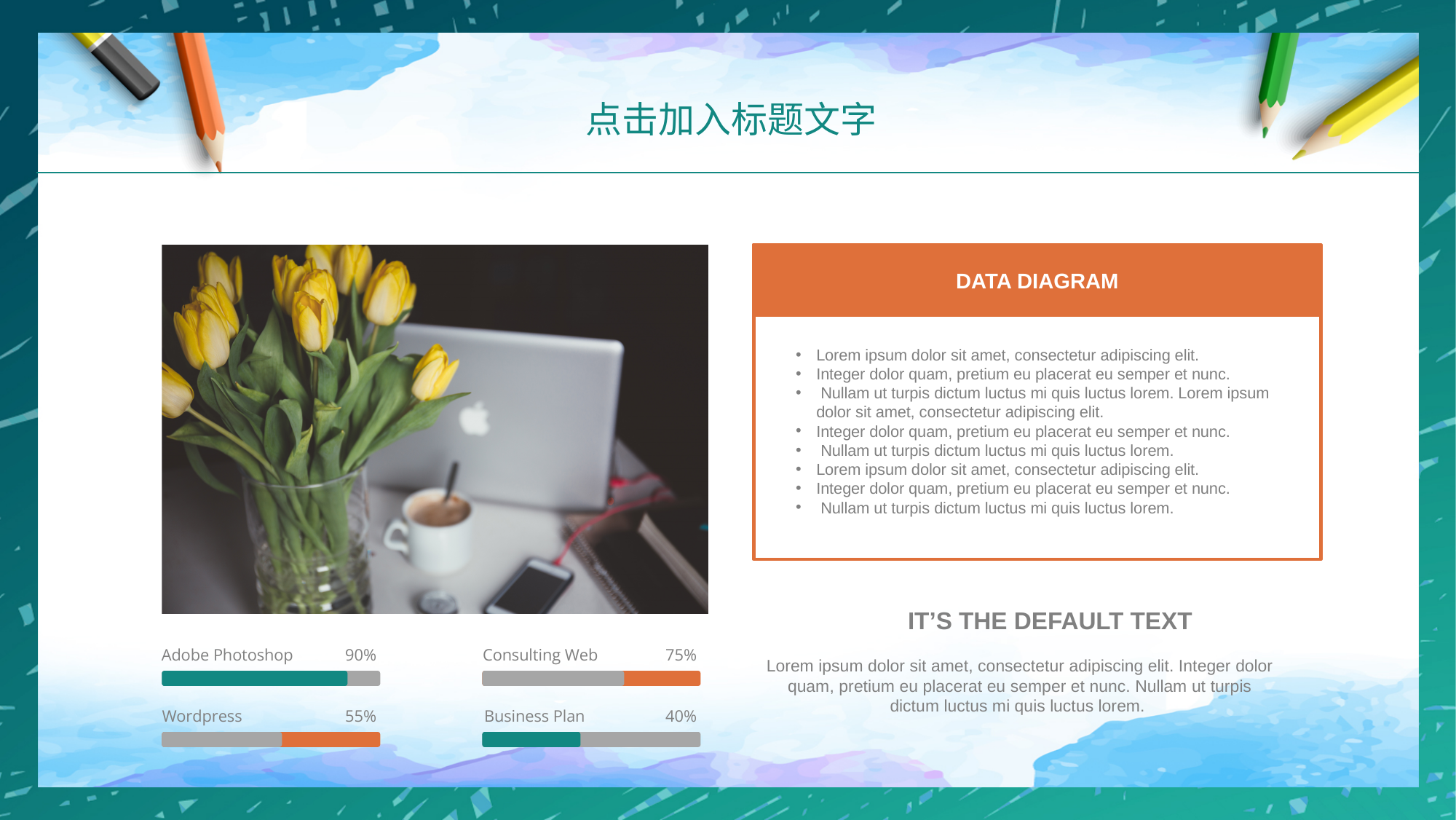

点击加入标题文字

DATA DIAGRAM
Lorem ipsum dolor sit amet, consectetur adipiscing elit.
Integer dolor quam, pretium eu placerat eu semper et nunc.
 Nullam ut turpis dictum luctus mi quis luctus lorem. Lorem ipsum dolor sit amet, consectetur adipiscing elit.
Integer dolor quam, pretium eu placerat eu semper et nunc.
 Nullam ut turpis dictum luctus mi quis luctus lorem.
Lorem ipsum dolor sit amet, consectetur adipiscing elit.
Integer dolor quam, pretium eu placerat eu semper et nunc.
 Nullam ut turpis dictum luctus mi quis luctus lorem.

IT’S THE DEFAULT TEXT
Lorem ipsum dolor sit amet, consectetur adipiscing elit. Integer dolor quam, pretium eu placerat eu semper et nunc. Nullam ut turpis dictum luctus mi quis luctus lorem.
Adobe Photoshop
90%
Consulting Web
75%

Wordpress
55%
Business Plan
40%